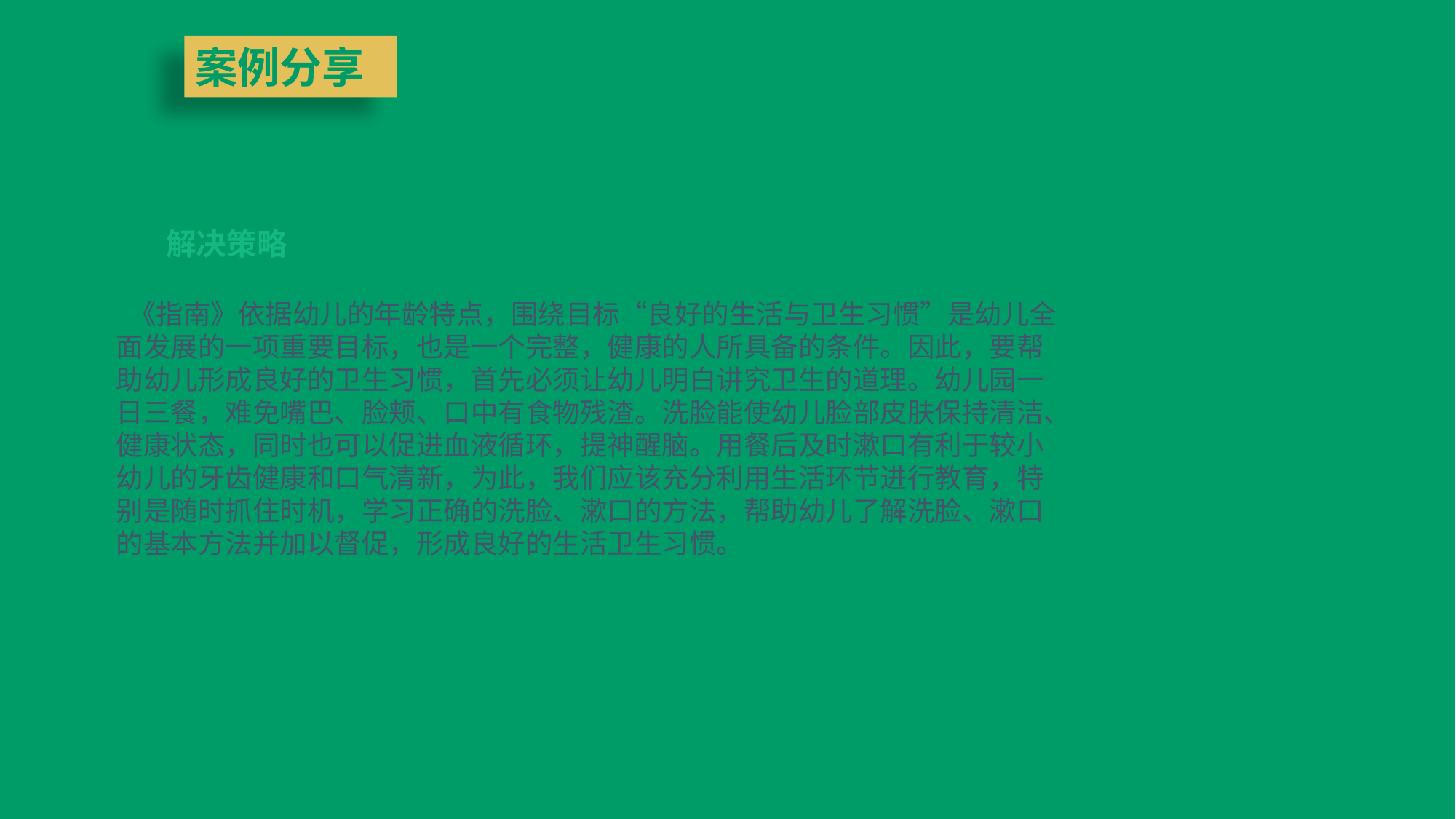

案例分享
解决策略

 《指南》依据幼儿的年龄特点，围绕目标“良好的生活与卫生习惯”是幼儿全面发展的一项重要目标，也是一个完整，健康的人所具备的条件。因此，要帮助幼儿形成良好的卫生习惯，首先必须让幼儿明白讲究卫生的道理。幼儿园一日三餐，难免嘴巴、脸颊、口中有食物残渣。洗脸能使幼儿脸部皮肤保持清洁、健康状态，同时也可以促进血液循环，提神醒脑。用餐后及时漱口有利于较小幼儿的牙齿健康和口气清新，为此，我们应该充分利用生活环节进行教育，特别是随时抓住时机，学习正确的洗脸、漱口的方法，帮助幼儿了解洗脸、漱口的基本方法并加以督促，形成良好的生活卫生习惯。

INDUCTION TRAINING